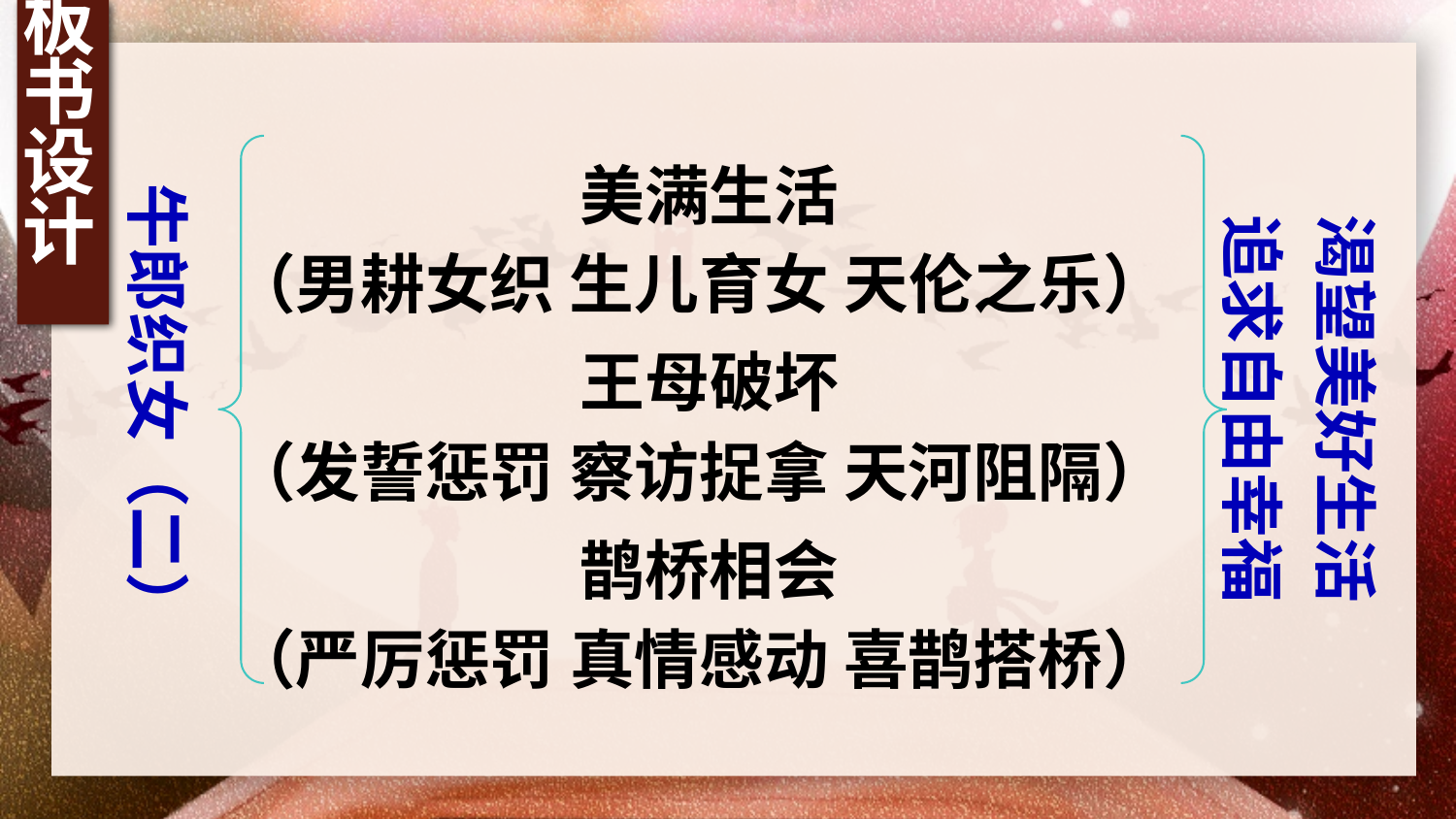

板书设计
渴望美好生活
追求自由幸福
牛郎织女（二）
美满生活

（男耕女织 生儿育女 天伦之乐）
王母破坏
（发誓惩罚 察访捉拿 天河阻隔）
鹊桥相会
（严厉惩罚 真情感动 喜鹊搭桥）